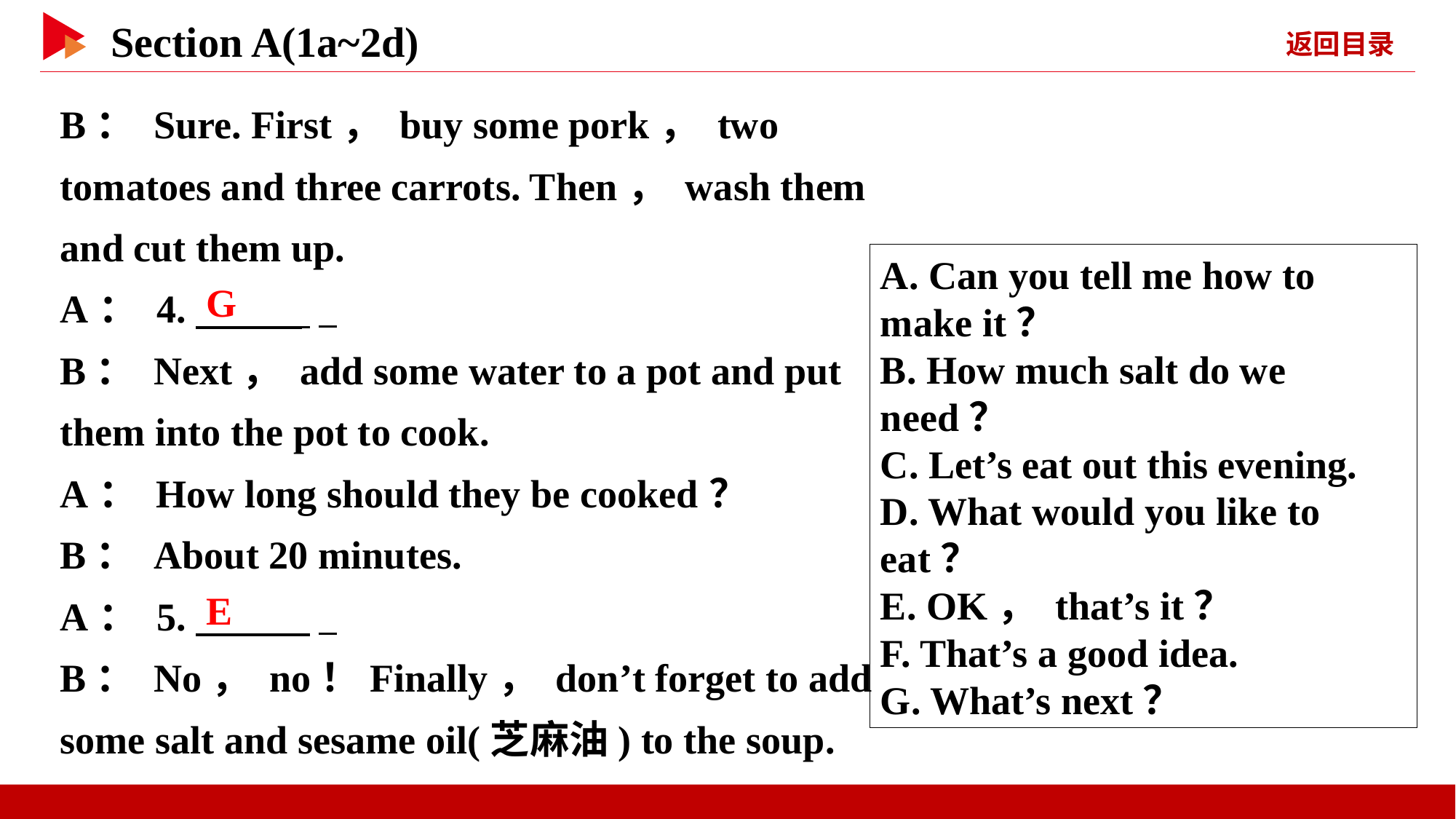

B： Sure. First， buy some pork， two tomatoes and three carrots. Then， wash them and cut them up.
A： 4.　  　  _
B： Next， add some water to a pot and put them into the pot to cook.
A： How long should they be cooked？
B： About 20 minutes.
A： 5.　  　  _
B： No， no！Finally， don’t forget to add some salt and sesame oil(芝麻油) to the soup.
A. Can you tell me how to make it？
B. How much salt do we need？
C. Let’s eat out this evening.
D. What would you like to eat？
E. OK， that’s it？
F. That’s a good idea.
G. What’s next？
G
E